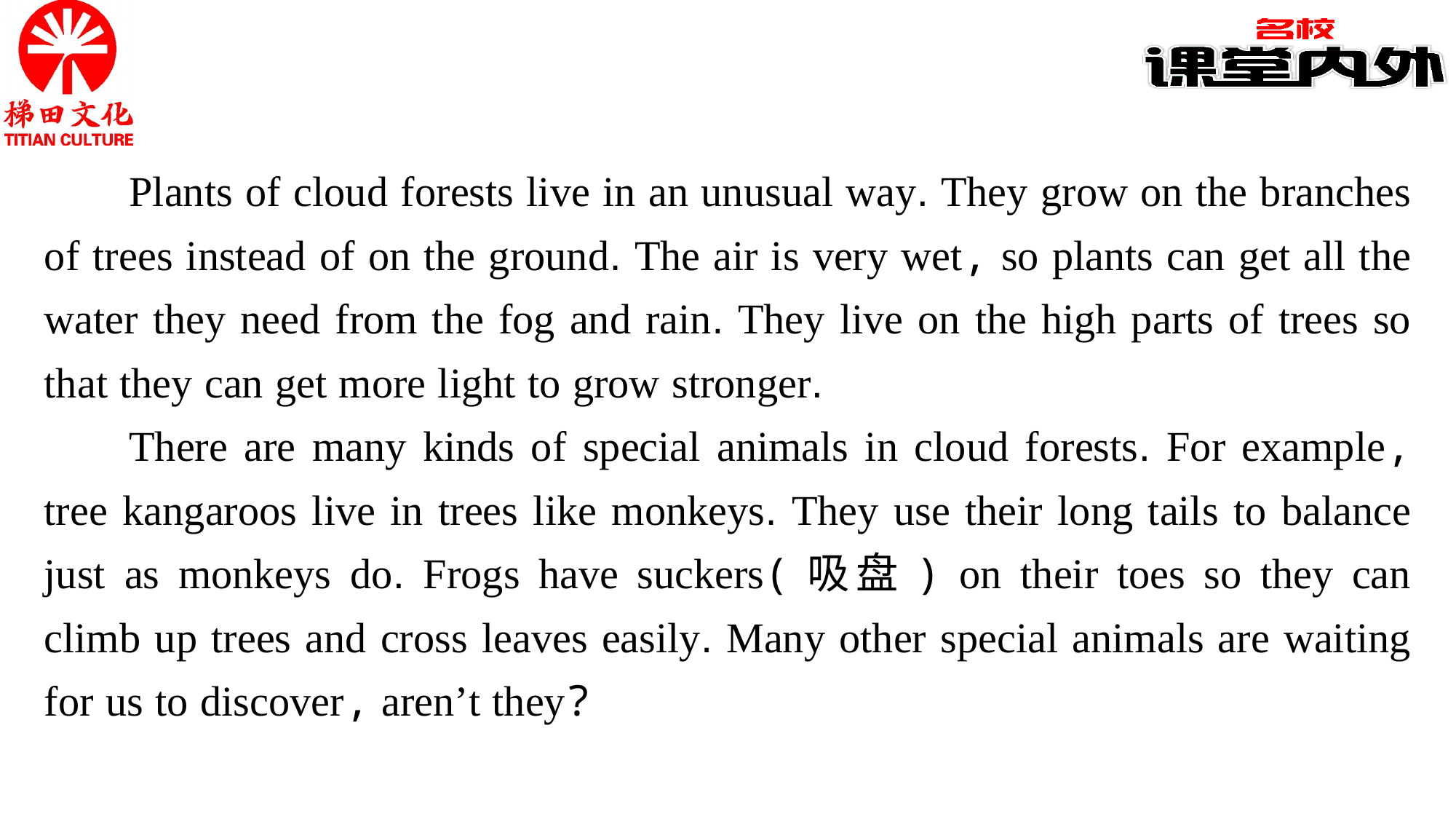

Plants of cloud forests live in an unusual way. They grow on the branches of trees instead of on the ground. The air is very wet, so plants can get all the water they need from the fog and rain. They live on the high parts of trees so that they can get more light to grow stronger.
There are many kinds of special animals in cloud forests. For example, tree kangaroos live in trees like monkeys. They use their long tails to balance just as monkeys do. Frogs have suckers(吸盘) on their toes so they can climb up trees and cross leaves easily. Many other special animals are waiting for us to discover, aren’t they?